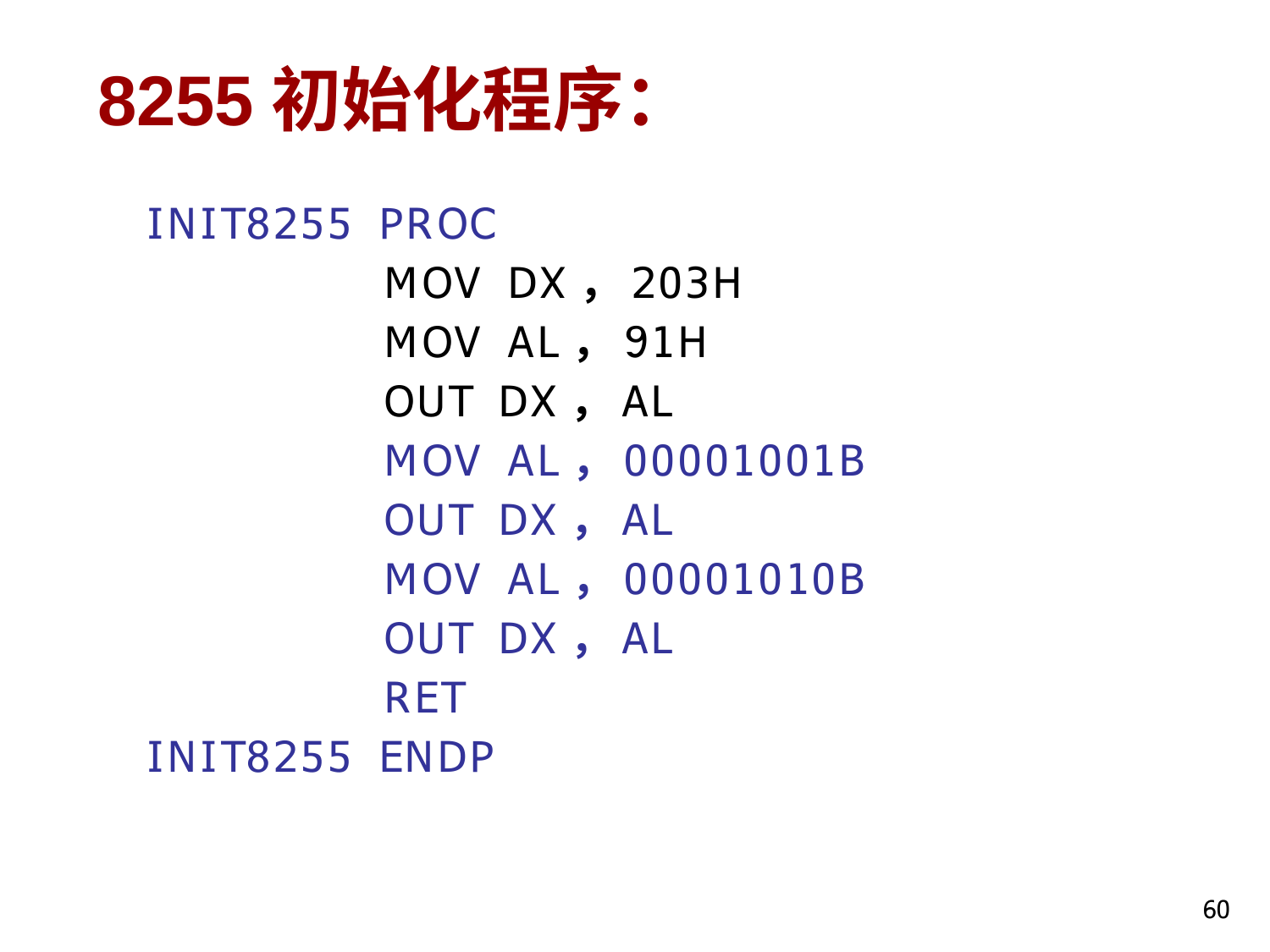

# 8255初始化程序：
INIT8255  PROC
                   MOV  DX，203H
                   MOV  AL，91H
                   OUT  DX，AL
                   MOV  AL，00001001B
                   OUT  DX，AL
                   MOV  AL，00001010B
                   OUT  DX，AL
                   RET
INIT8255  ENDP
60